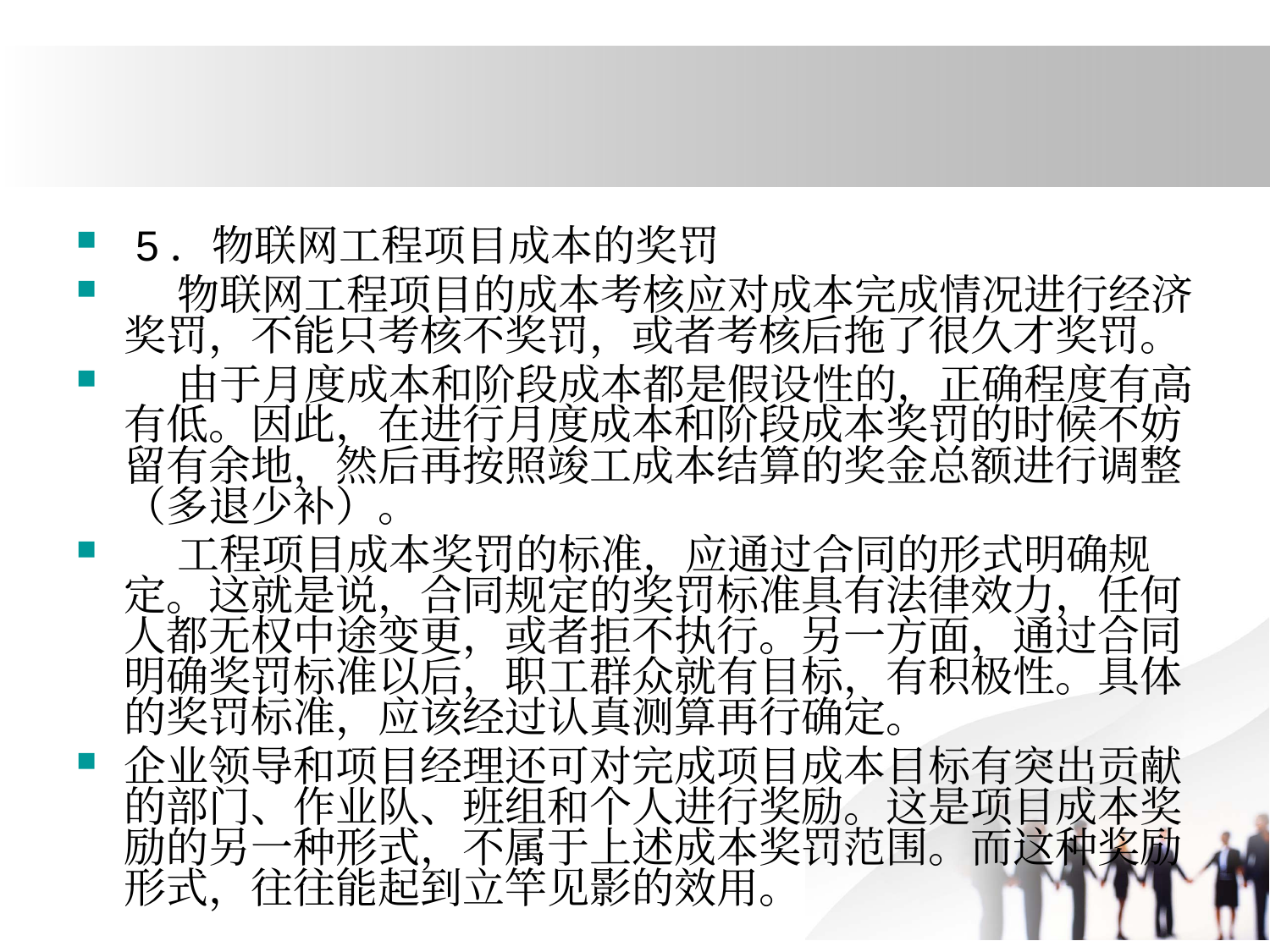

#
 5．物联网工程项目成本的奖罚
    物联网工程项目的成本考核应对成本完成情况进行经济奖罚，不能只考核不奖罚，或者考核后拖了很久才奖罚。
    由于月度成本和阶段成本都是假设性的，正确程度有高有低。因此，在进行月度成本和阶段成本奖罚的时候不妨留有余地，然后再按照竣工成本结算的奖金总额进行调整（多退少补）。
    工程项目成本奖罚的标准，应通过合同的形式明确规定。这就是说，合同规定的奖罚标准具有法律效力，任何人都无权中途变更，或者拒不执行。另一方面，通过合同明确奖罚标准以后，职工群众就有目标，有积极性。具体的奖罚标准，应该经过认真测算再行确定。
企业领导和项目经理还可对完成项目成本目标有突出贡献的部门、作业队、班组和个人进行奖励。这是项目成本奖励的另一种形式，不属于上述成本奖罚范围。而这种奖励形式，往往能起到立竿见影的效用。